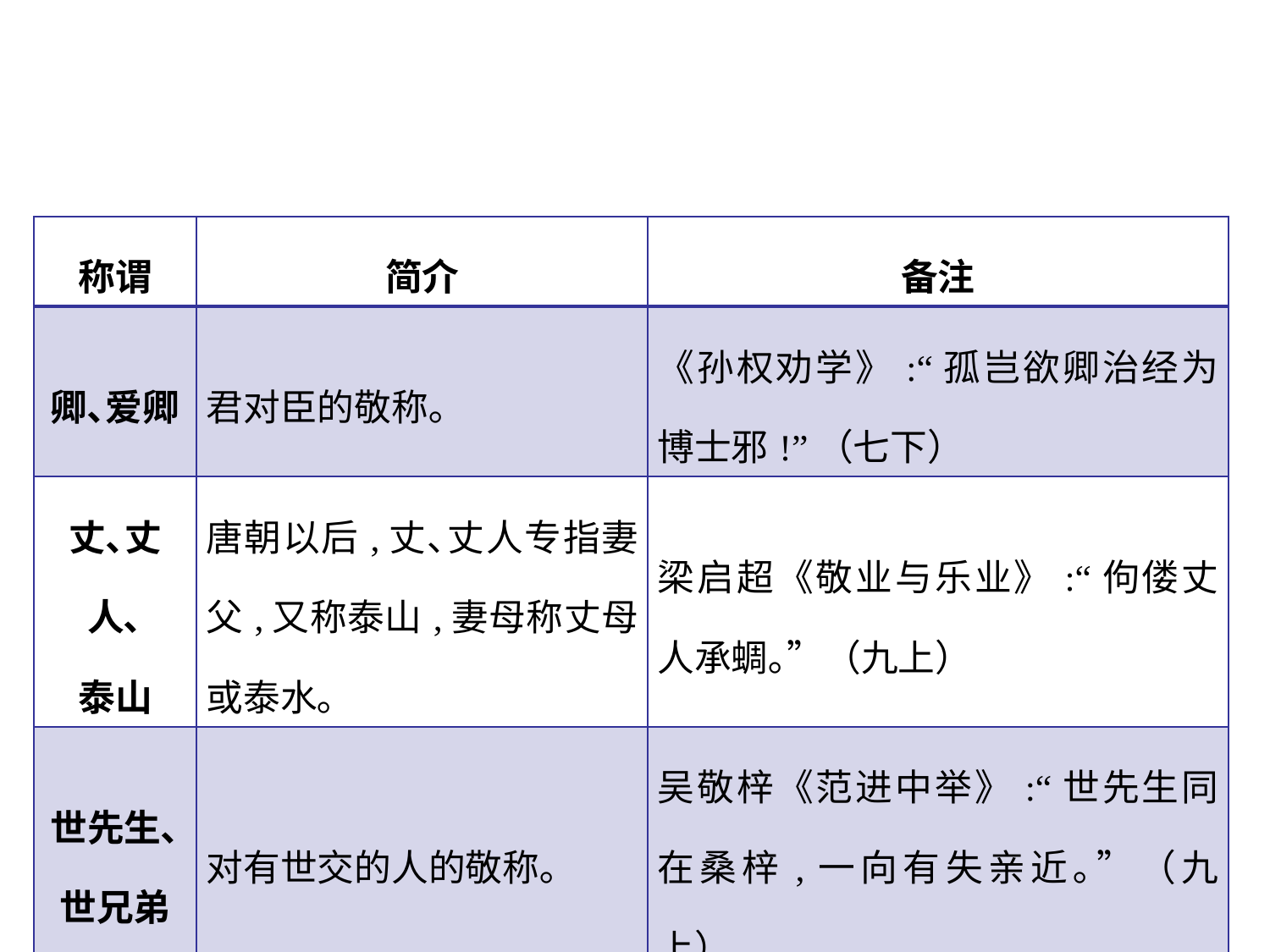

| 称谓 | 简介 | 备注 |
| --- | --- | --- |
| 卿､爱卿 | 君对臣的敬称｡ | 《孙权劝学》:“孤岂欲卿治经为博士邪!”（七下） |
| 丈､丈人､ 泰山 | 唐朝以后,丈､丈人专指妻父,又称泰山,妻母称丈母或泰水｡ | 梁启超《敬业与乐业》:“佝偻丈人承蜩｡”（九上） |
| 世先生､ 世兄弟 | 对有世交的人的敬称｡ | 吴敬梓《范进中举》:“世先生同在桑梓,一向有失亲近｡”（九上） |